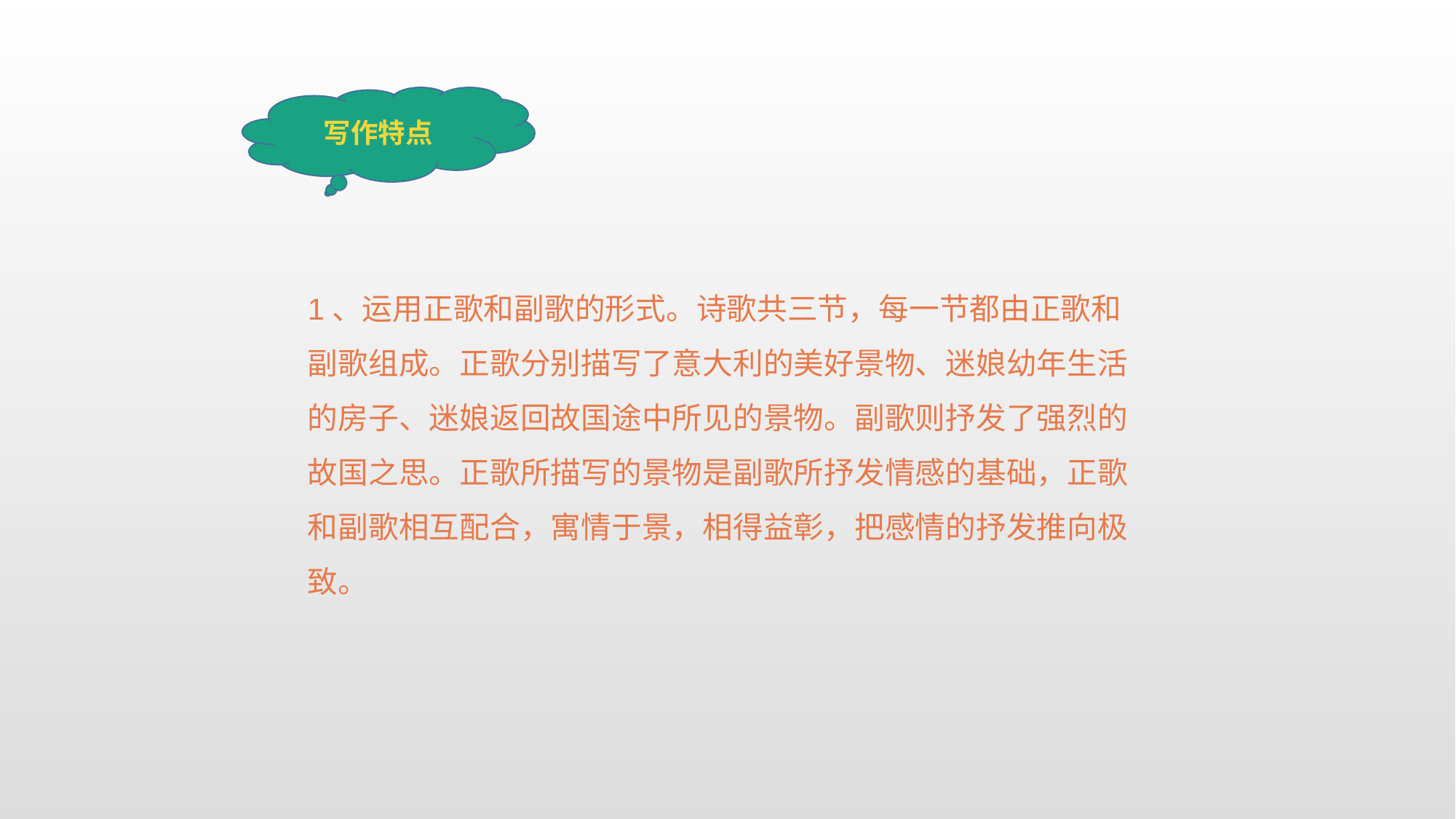

写作特点
1、运用正歌和副歌的形式。诗歌共三节，每一节都由正歌和副歌组成。正歌分别描写了意大利的美好景物、迷娘幼年生活的房子、迷娘返回故国途中所见的景物。副歌则抒发了强烈的故国之思。正歌所描写的景物是副歌所抒发情感的基础，正歌和副歌相互配合，寓情于景，相得益彰，把感情的抒发推向极致。